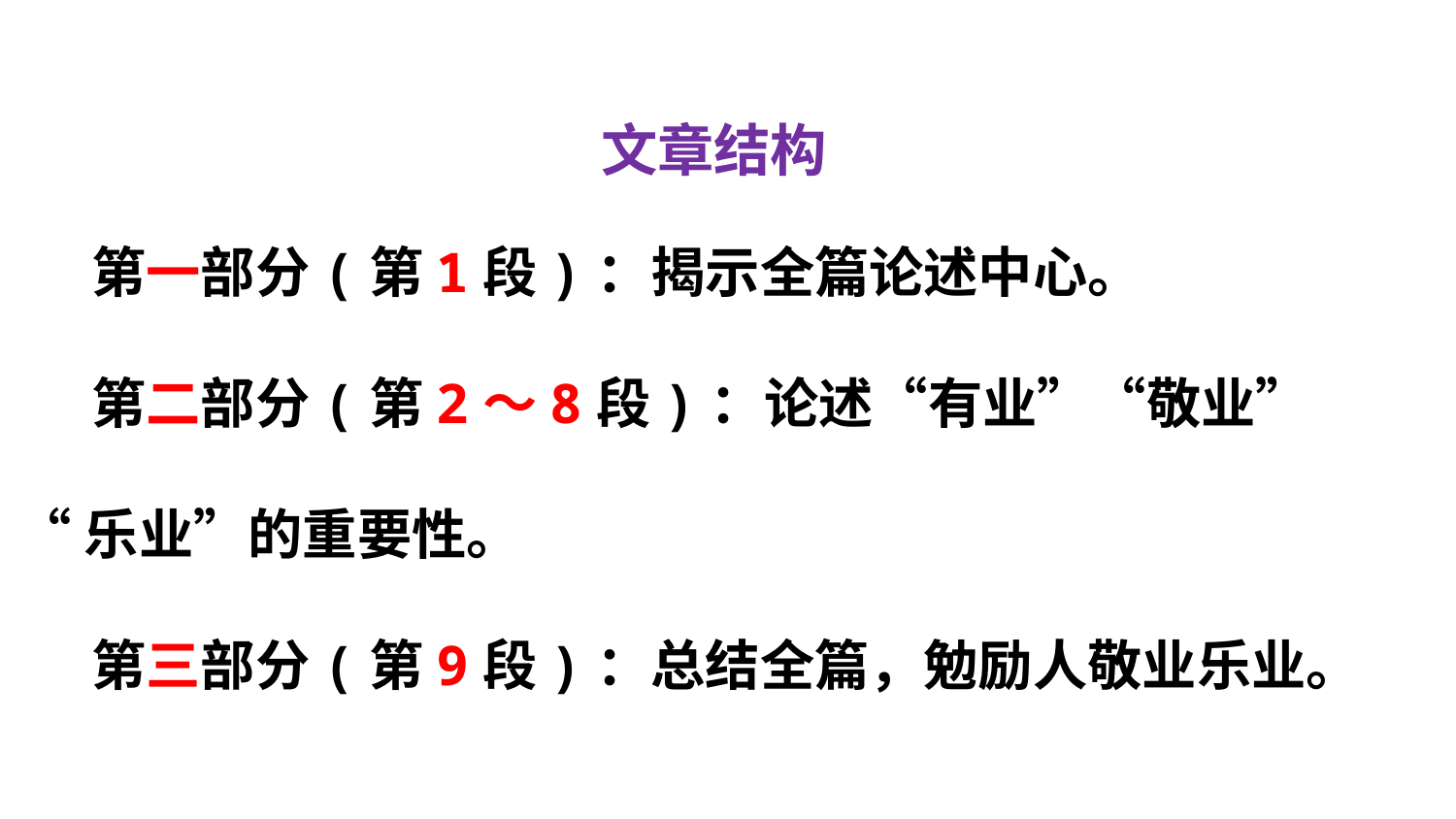

文章结构
     第一部分(第1段)：揭示全篇论述中心。
     第二部分(第2～8段)：论述“有业”“敬业”
“乐业”的重要性。
     第三部分(第9段)：总结全篇，勉励人敬业乐业。